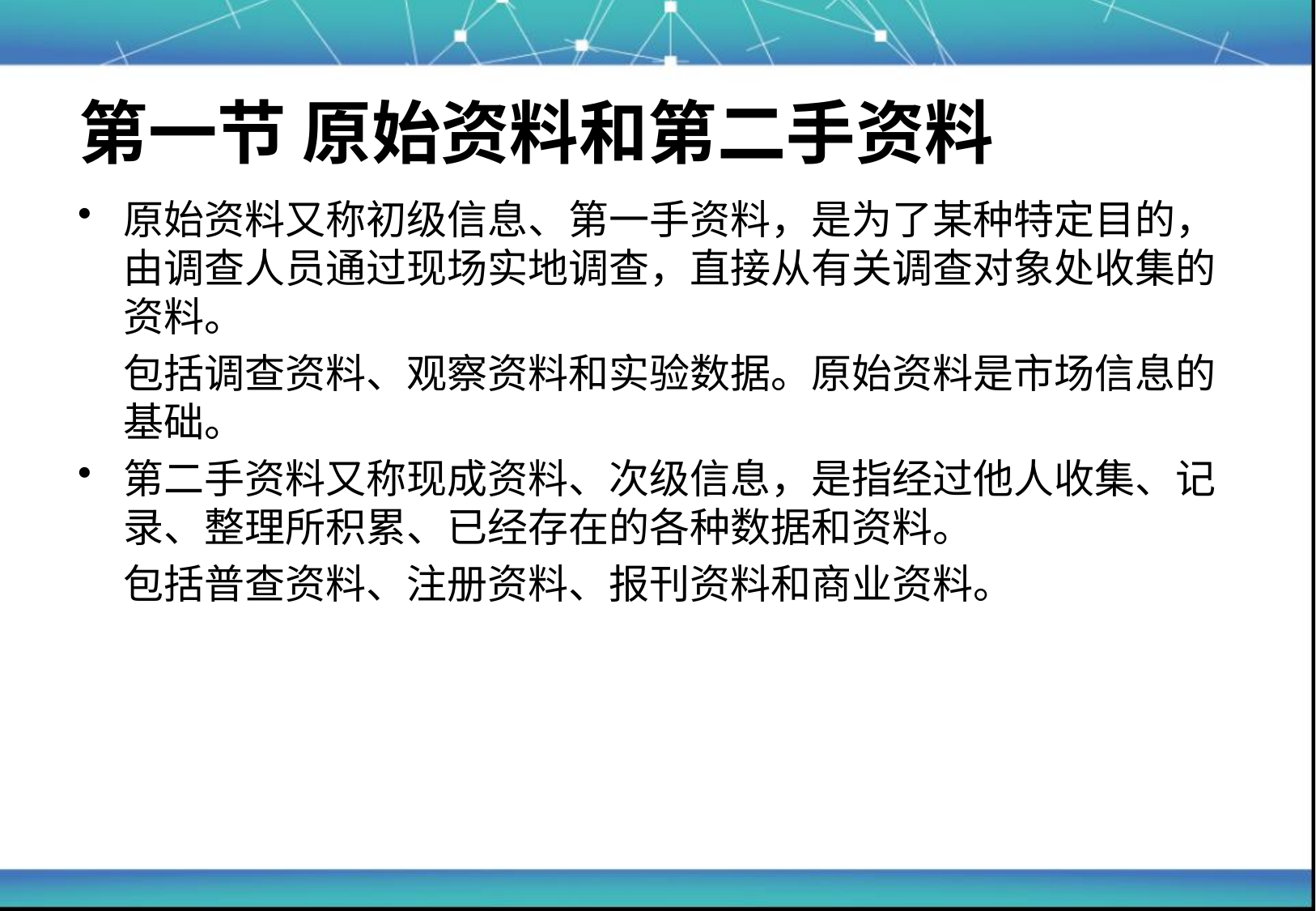

# 第一节 原始资料和第二手资料
原始资料又称初级信息、第一手资料，是为了某种特定目的，由调查人员通过现场实地调查，直接从有关调查对象处收集的资料。
	包括调查资料、观察资料和实验数据。原始资料是市场信息的基础。
第二手资料又称现成资料、次级信息，是指经过他人收集、记录、整理所积累、已经存在的各种数据和资料。
	包括普查资料、注册资料、报刊资料和商业资料。